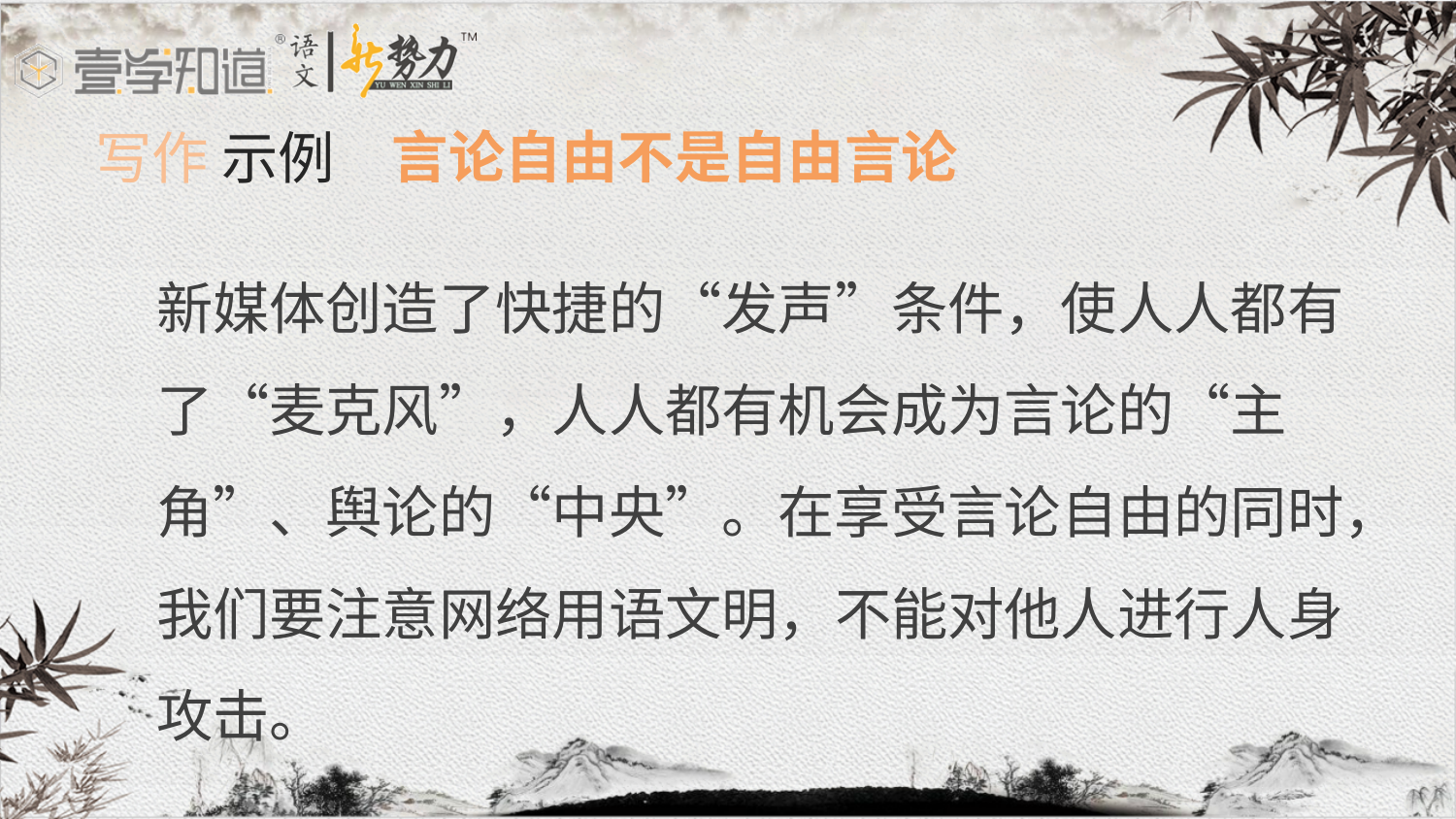

言论自由不是自由言论
写作 示例
新媒体创造了快捷的“发声”条件，使人人都有了“麦克风”，人人都有机会成为言论的“主角”、舆论的“中央”。在享受言论自由的同时，我们要注意网络用语文明，不能对他人进行人身攻击。